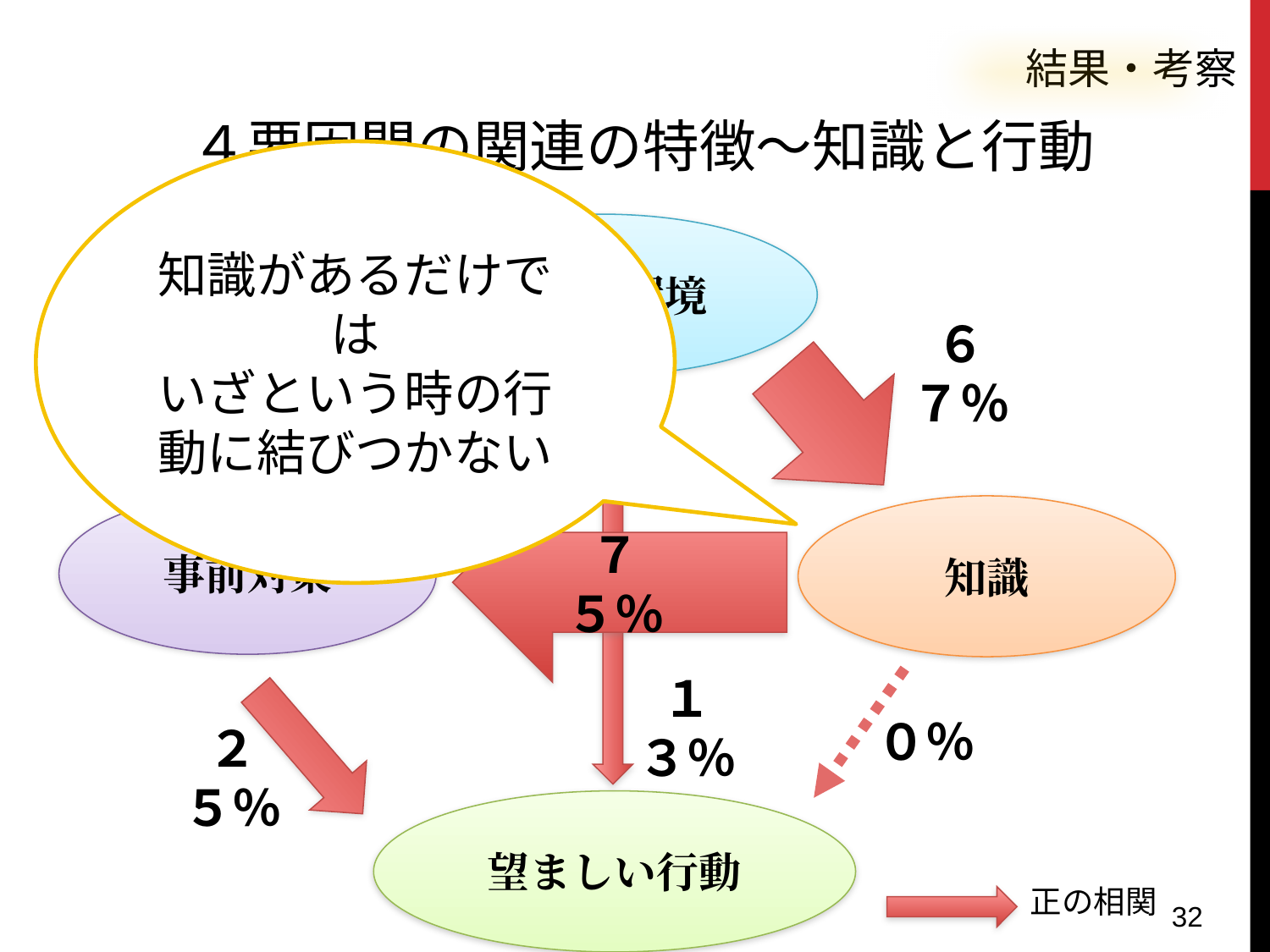

結果・考察

４要因間の関連の特徴～知識と行動
知識があるだけでは
いざという時の行動に結びつかない
個人の環境
６７％
２５％

事前対策
知識
７５％

１３％
０％

２５％
望ましい行動
正の相関

32